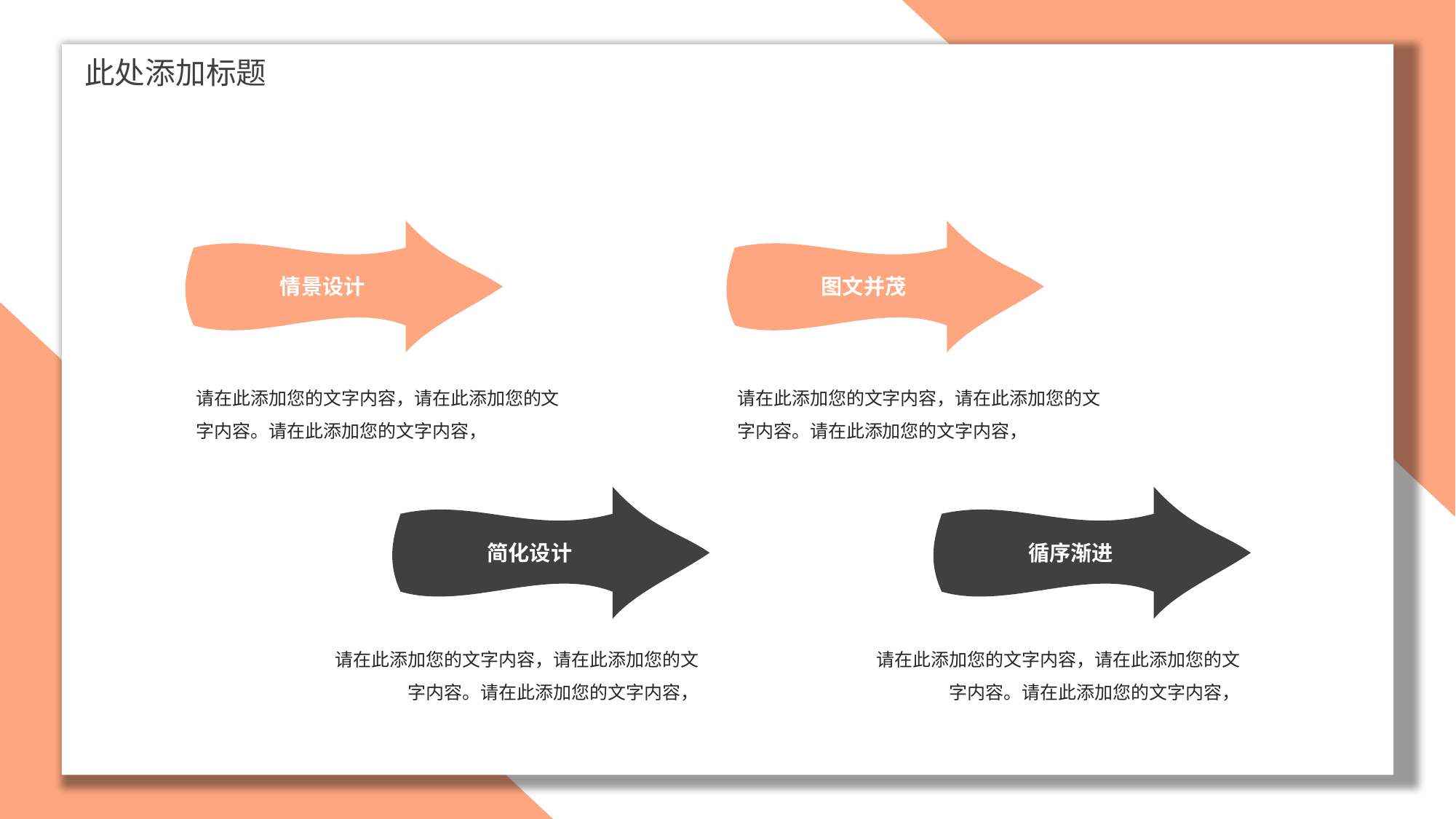

此处添加标题

情景设计
图文并茂
请在此添加您的文字内容，请在此添加您的文字内容。请在此添加您的文字内容，
请在此添加您的文字内容，请在此添加您的文字内容。请在此添加您的文字内容，

简化设计
循序渐进
请在此添加您的文字内容，请在此添加您的文字内容。请在此添加您的文字内容，
请在此添加您的文字内容，请在此添加您的文字内容。请在此添加您的文字内容，